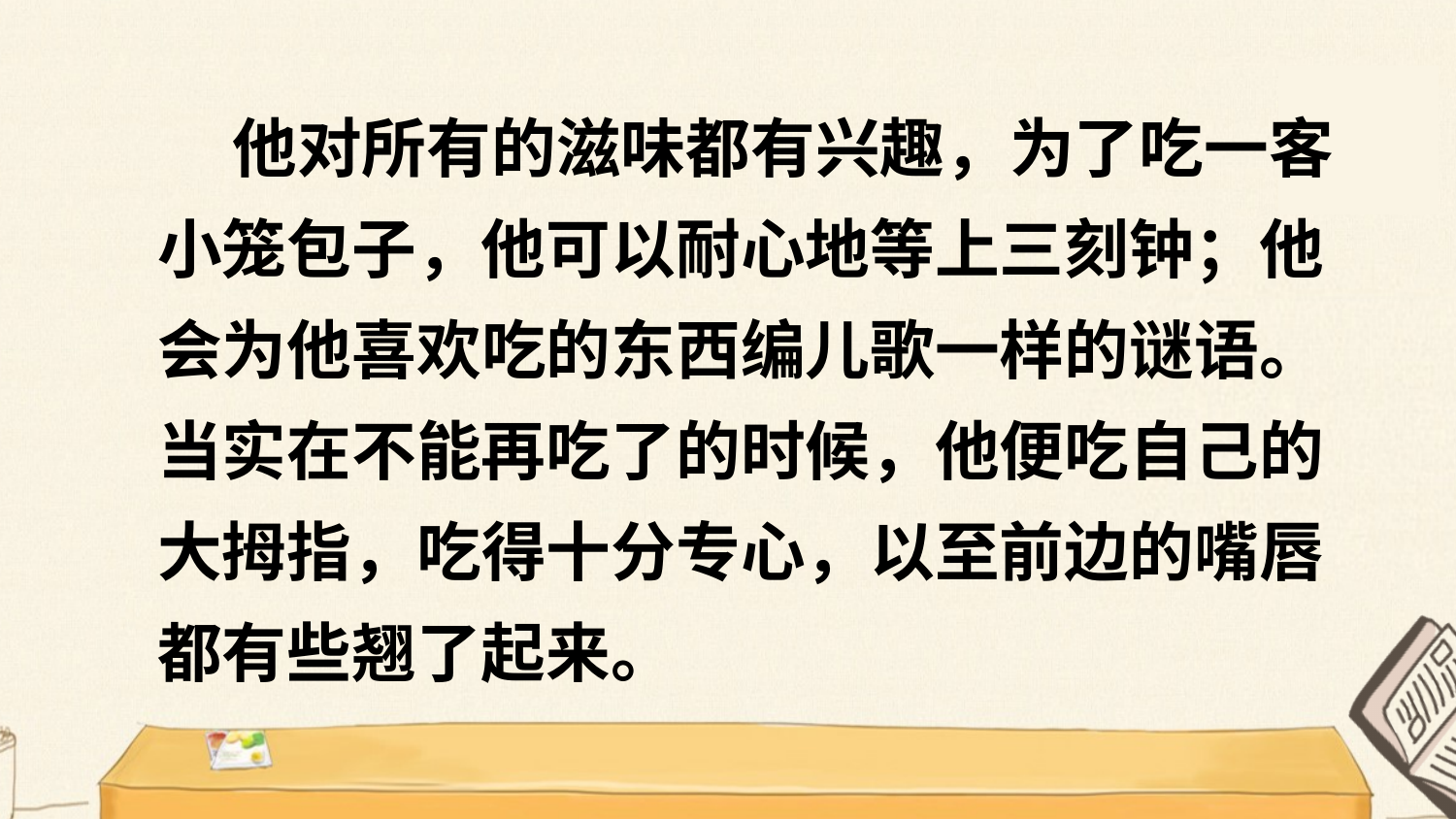

他对所有的滋味都有兴趣，为了吃一客小笼包子，他可以耐心地等上三刻钟；他会为他喜欢吃的东西编儿歌一样的谜语。当实在不能再吃了的时候，他便吃自己的大拇指，吃得十分专心，以至前边的嘴唇都有些翘了起来。